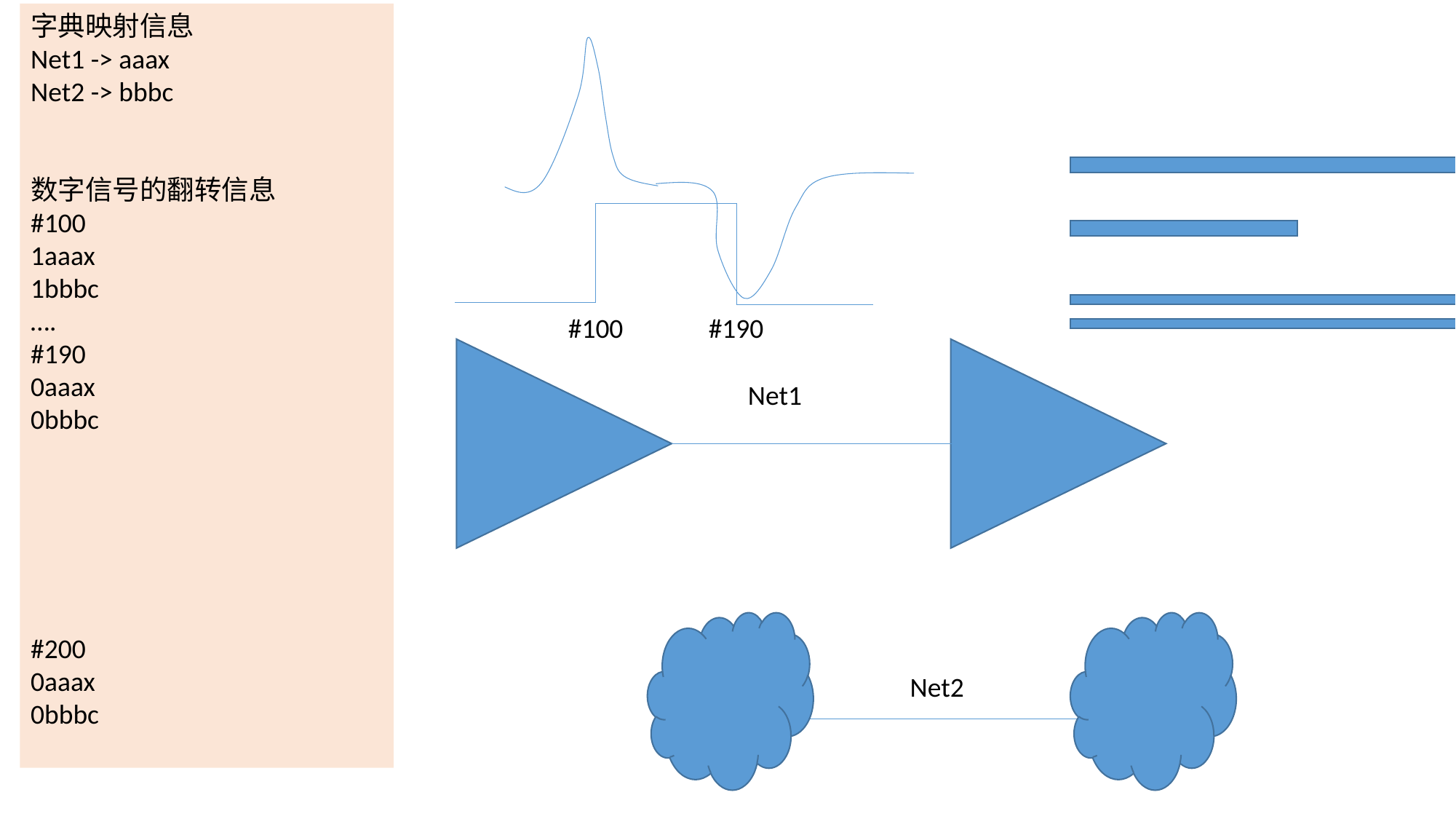

字典映射信息
Net1 -> aaax
Net2 -> bbbc

数字信号的翻转信息
#100
1aaax
1bbbc
….
#190
0aaax
0bbbc

#200
0aaax
0bbbc

#100
#190

Net1

Net2